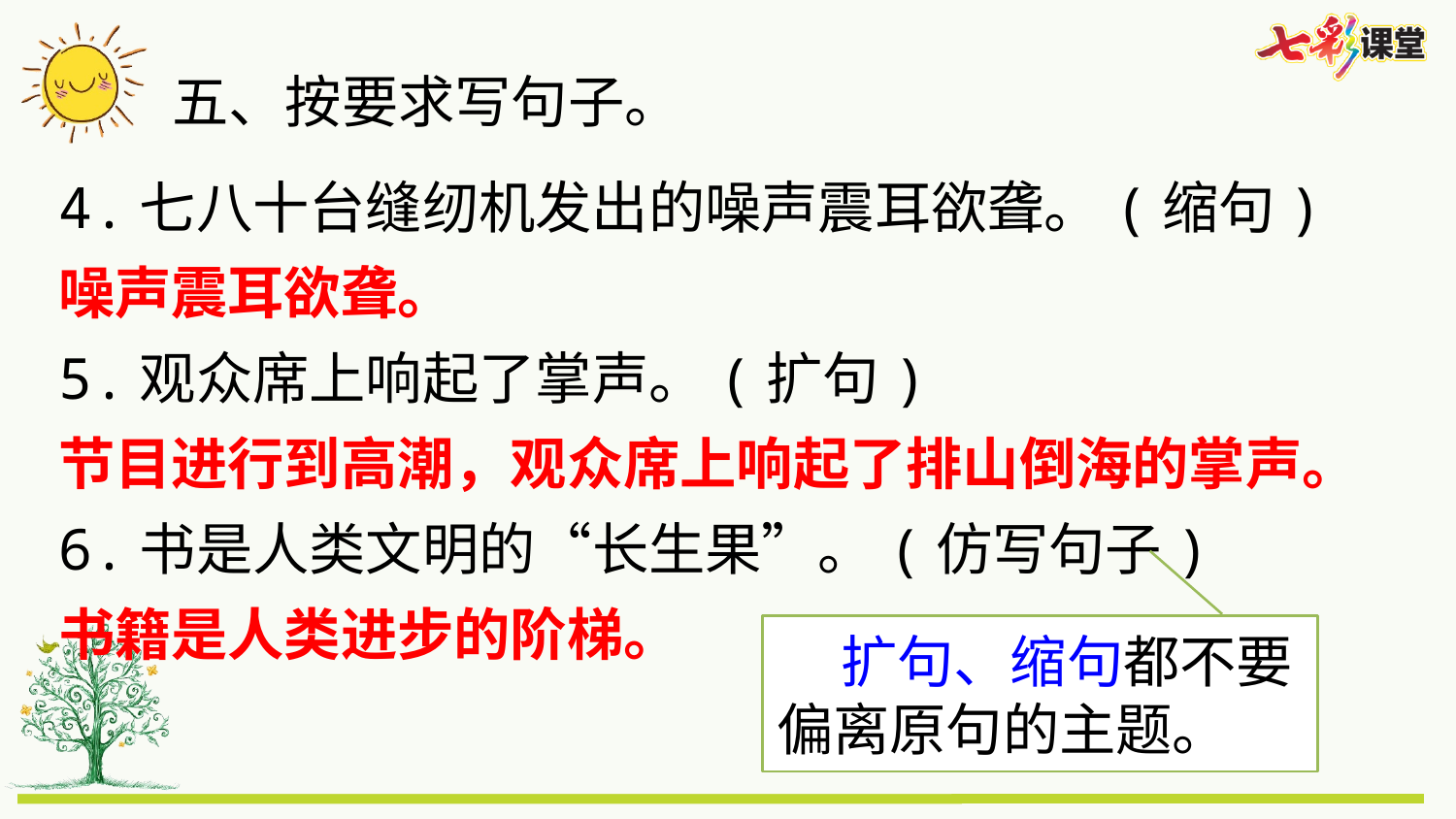

五、按要求写句子。
4.七八十台缝纫机发出的噪声震耳欲聋。(缩句)
噪声震耳欲聋。
5.观众席上响起了掌声。(扩句)
节目进行到高潮，观众席上响起了排山倒海的掌声。
6.书是人类文明的“长生果”。(仿写句子)
书籍是人类进步的阶梯。
    扩句、缩句都不要偏离原句的主题。